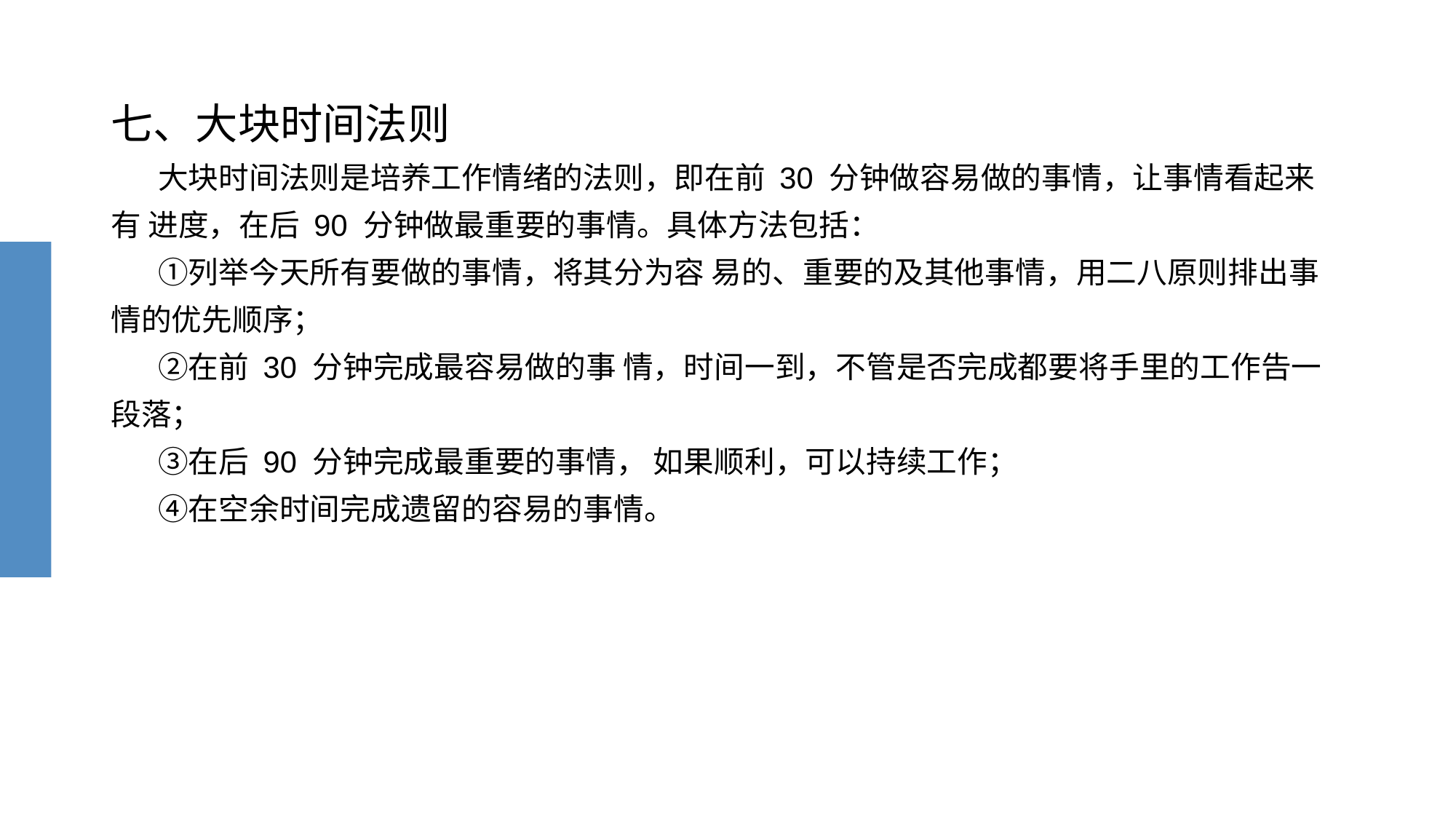

# 七、大块时间法则 大块时间法则是培养工作情绪的法则，即在前 30 分钟做容易做的事情，让事情看起来有 进度，在后 90 分钟做最重要的事情。具体方法包括： ①列举今天所有要做的事情，将其分为容 易的、重要的及其他事情，用二八原则排出事情的优先顺序； ②在前 30 分钟完成最容易做的事 情，时间一到，不管是否完成都要将手里的工作告一段落； ③在后 90 分钟完成最重要的事情， 如果顺利，可以持续工作； ④在空余时间完成遗留的容易的事情。